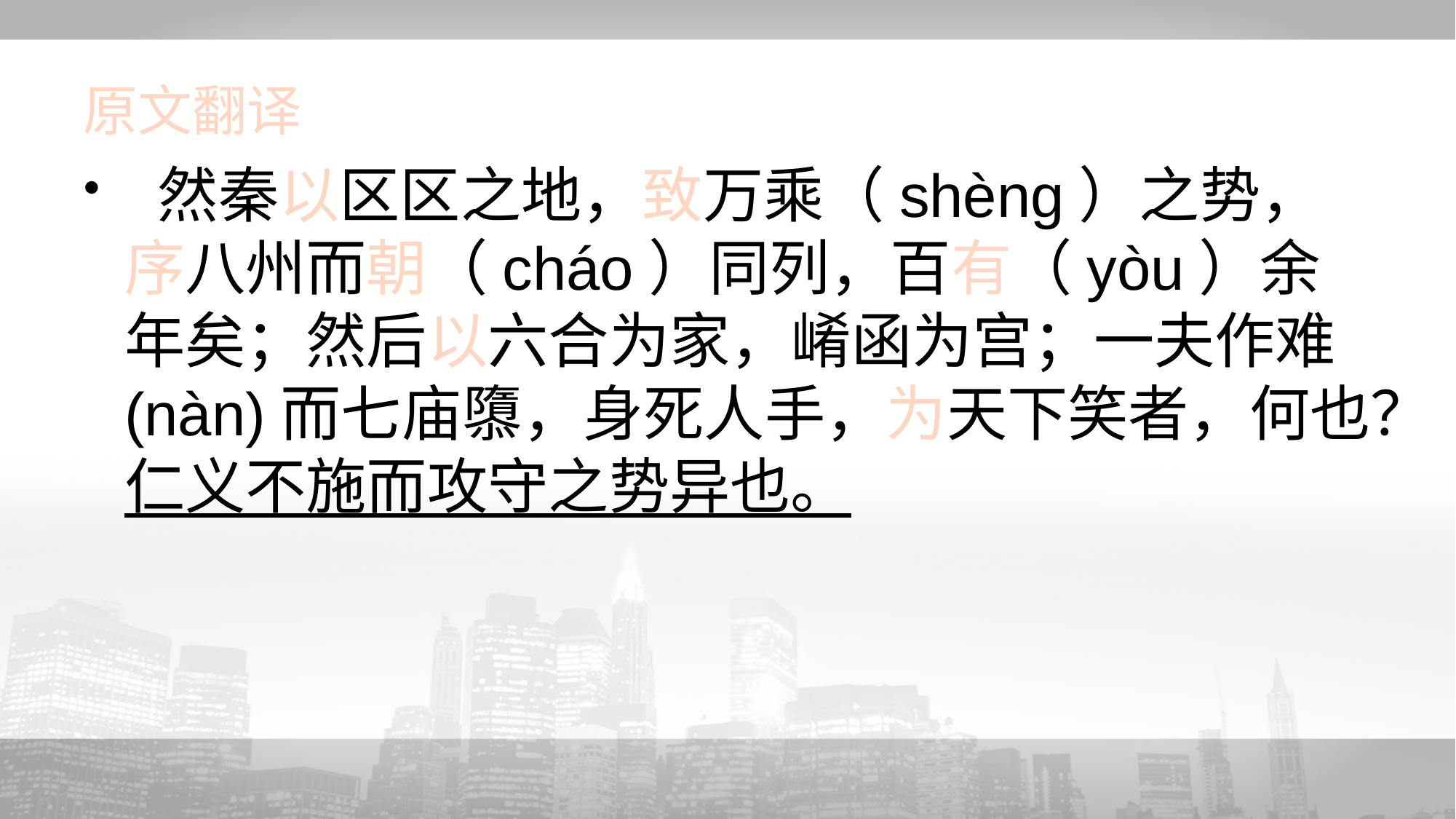

# 原文翻译
  然秦以区区之地，致万乘（shèng）之势，序八州而朝（cháo）同列，百有（yòu）余年矣；然后以六合为家，崤函为宫；一夫作难(nàn)而七庙隳，身死人手，为天下笑者，何也？仁义不施而攻守之势异也。